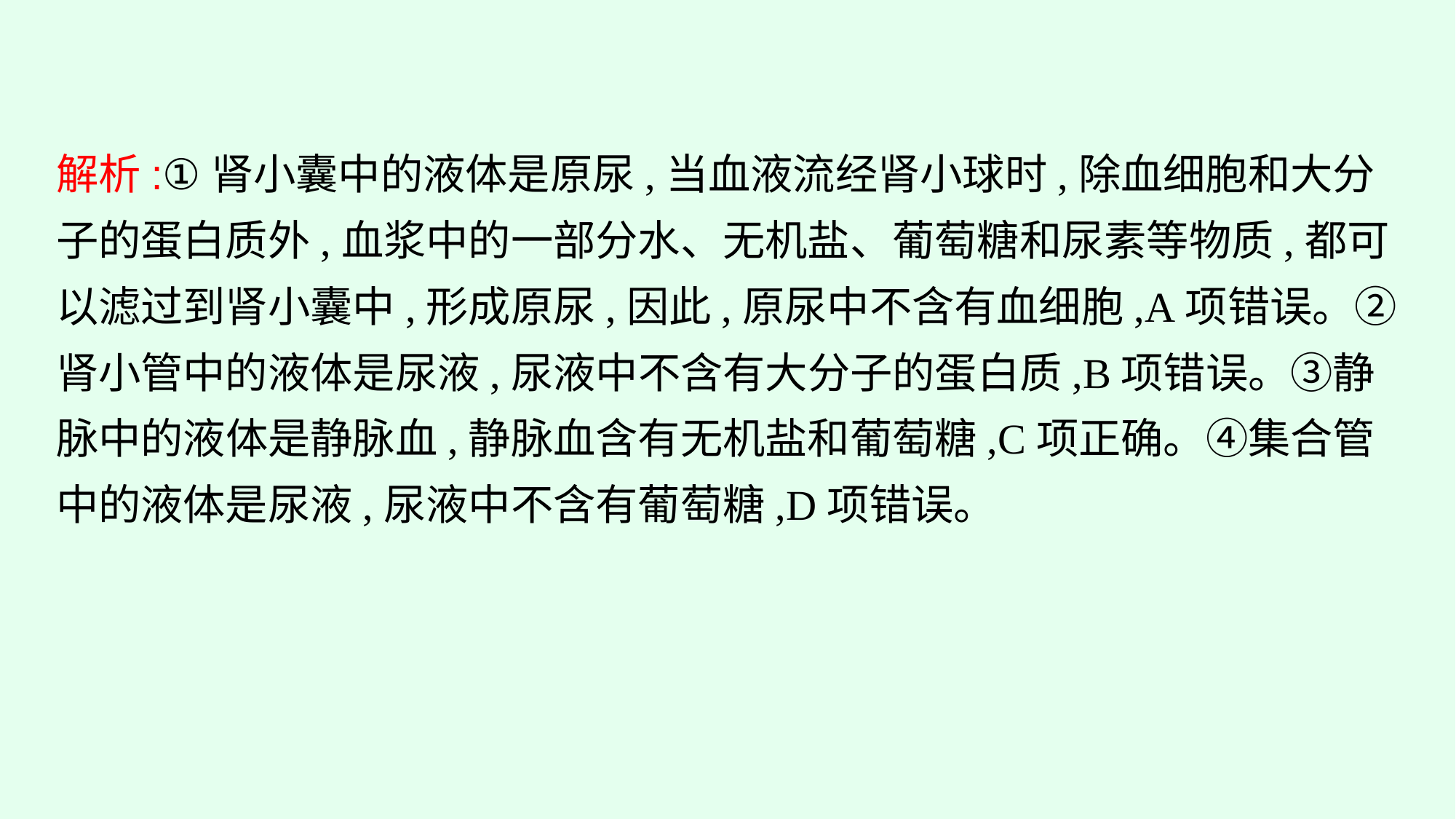

解析:①肾小囊中的液体是原尿,当血液流经肾小球时,除血细胞和大分子的蛋白质外,血浆中的一部分水、无机盐、葡萄糖和尿素等物质,都可以滤过到肾小囊中,形成原尿,因此,原尿中不含有血细胞,A项错误。②肾小管中的液体是尿液,尿液中不含有大分子的蛋白质,B项错误。③静脉中的液体是静脉血,静脉血含有无机盐和葡萄糖,C项正确。④集合管中的液体是尿液,尿液中不含有葡萄糖,D项错误。